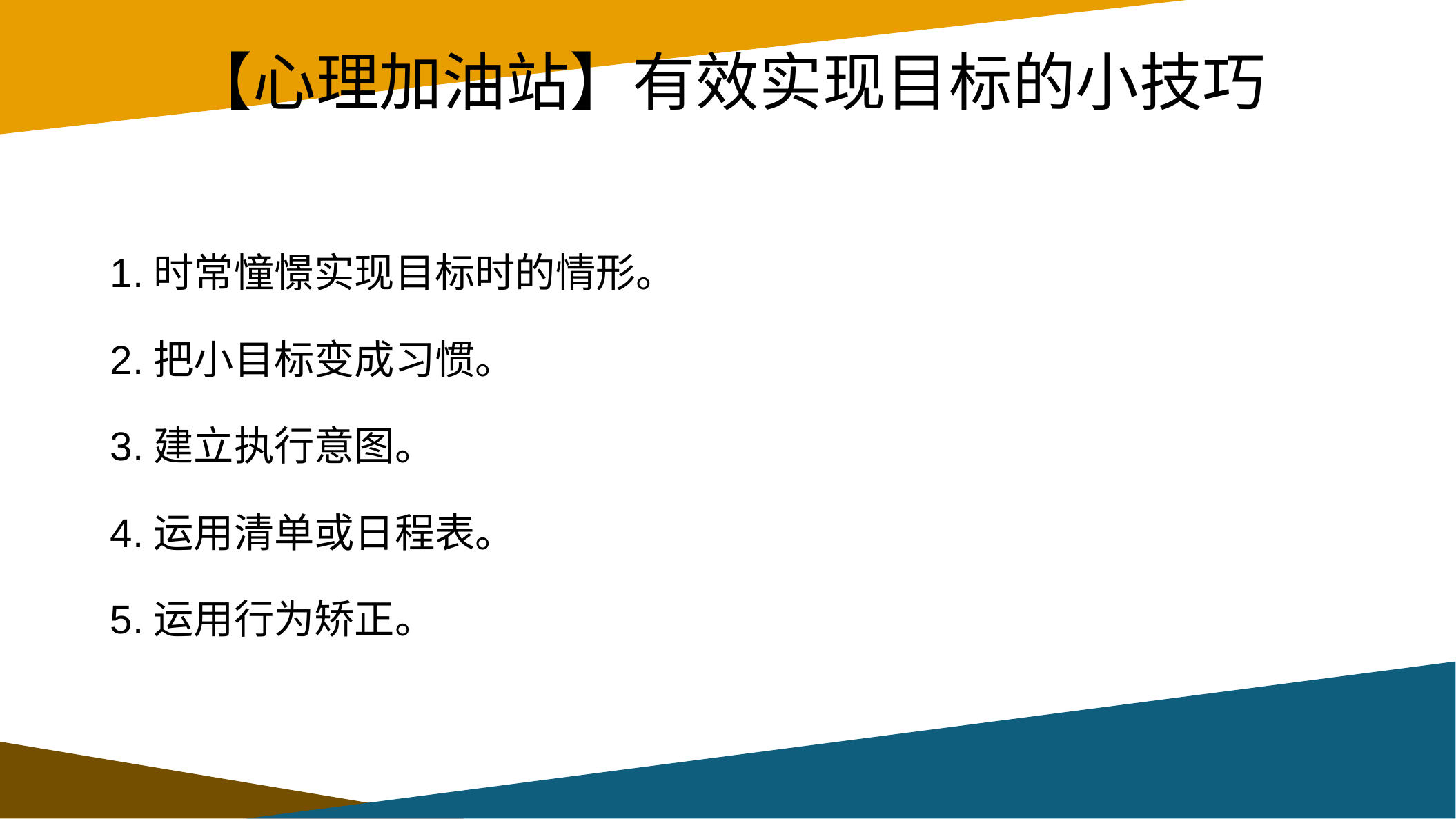

# 【心理加油站】有效实现目标的小技巧
1.时常憧憬实现目标时的情形。
2.把小目标变成习惯。
3.建立执行意图。
4.运用清单或日程表。
5.运用行为矫正。